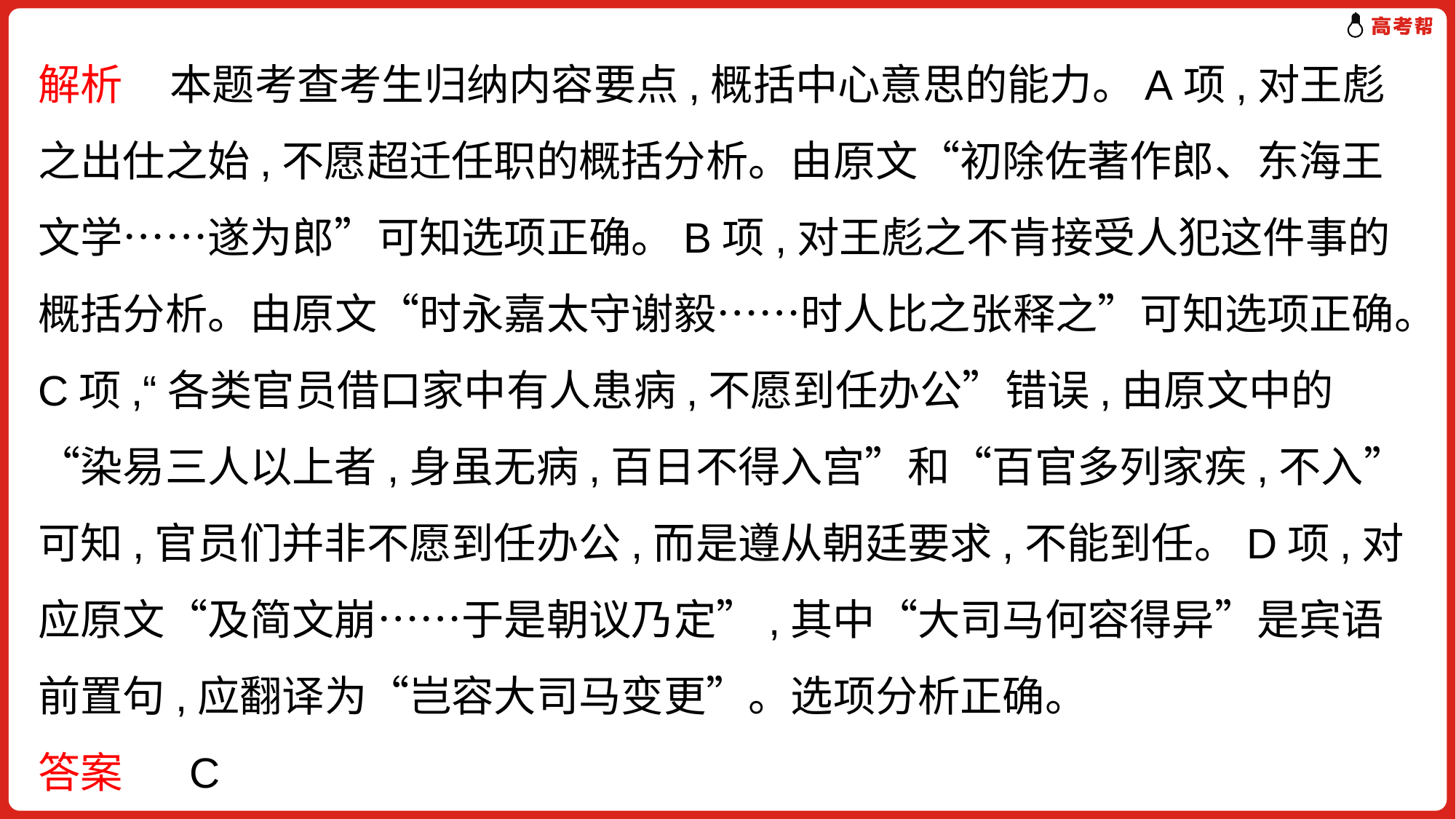

解析     本题考查考生归纳内容要点,概括中心意思的能力。A项,对王彪之出仕之始,不愿超迁任职的概括分析。由原文“初除佐著作郎、东海王文学……遂为郎”可知选项正确。B项,对王彪之不肯接受人犯这件事的概括分析。由原文“时永嘉太守谢毅……时人比之张释之”可知选项正确。C项,“各类官员借口家中有人患病,不愿到任办公”错误,由原文中的“染易三人以上者,身虽无病,百日不得入宫”和“百官多列家疾,不入”可知,官员们并非不愿到任办公,而是遵从朝廷要求,不能到任。D项,对应原文“及简文崩……于是朝议乃定”,其中“大司马何容得异”是宾语前置句,应翻译为“岂容大司马变更”。选项分析正确。
答案      C